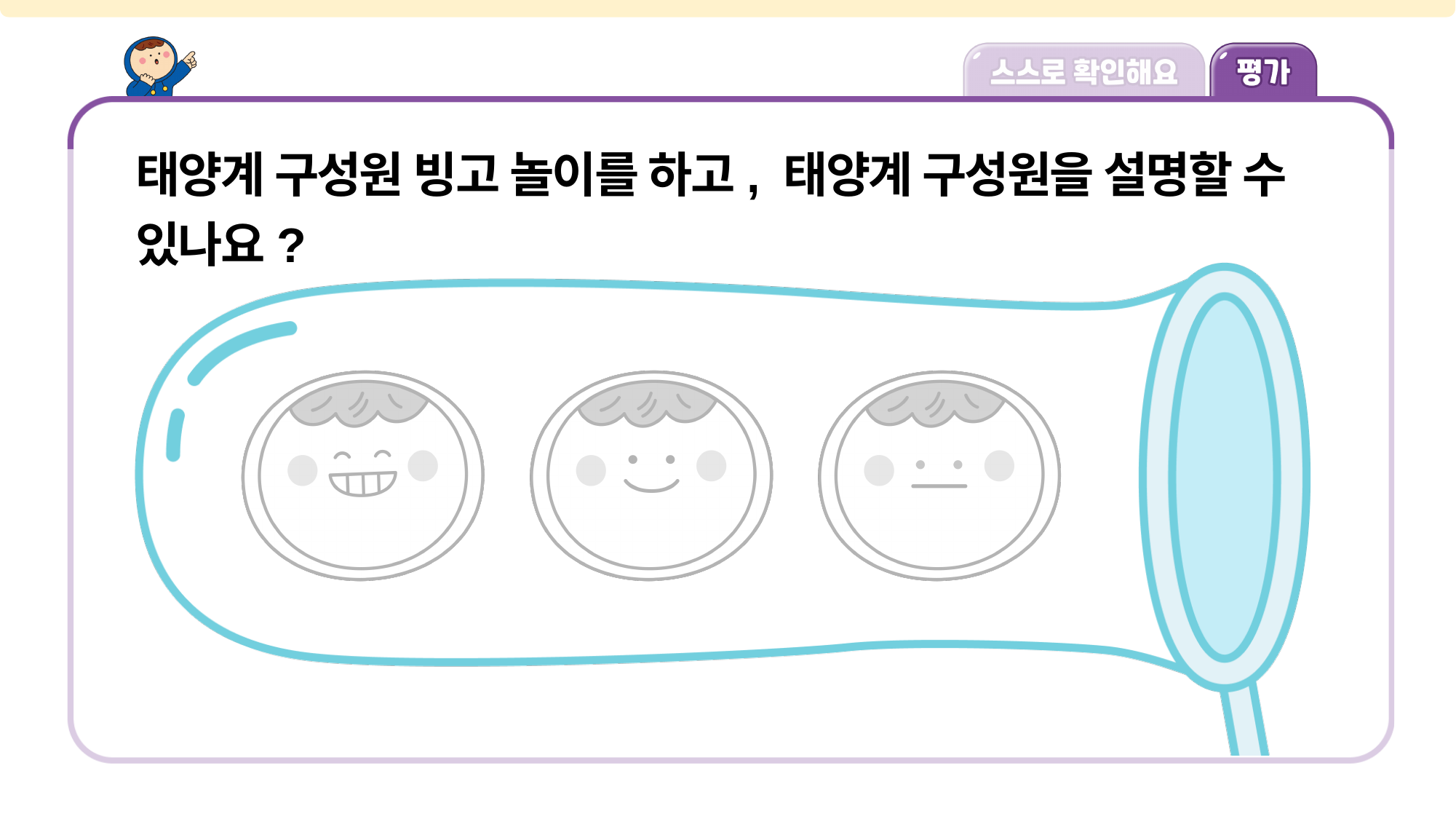

태양계 구성원 빙고 놀이를 하고, 태양계 구성원을 설명할 수 있나요?